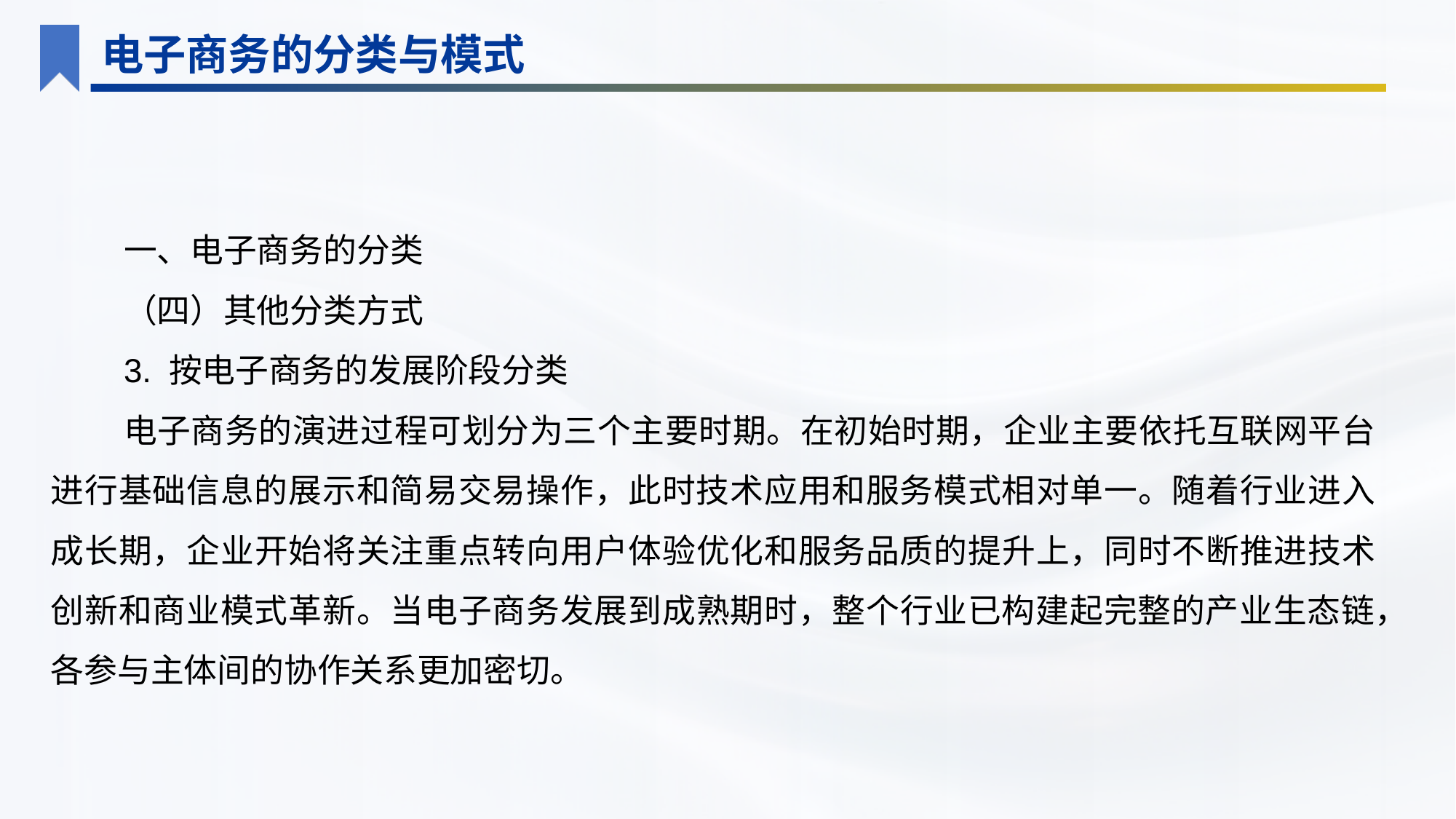

电子商务的分类与模式
一、电子商务的分类
（四）其他分类方式
3. 按电子商务的发展阶段分类
电子商务的演进过程可划分为三个主要时期。在初始时期，企业主要依托互联网平台进行基础信息的展示和简易交易操作，此时技术应用和服务模式相对单一。随着行业进入成长期，企业开始将关注重点转向用户体验优化和服务品质的提升上，同时不断推进技术创新和商业模式革新。当电子商务发展到成熟期时，整个行业已构建起完整的产业生态链，各参与主体间的协作关系更加密切。